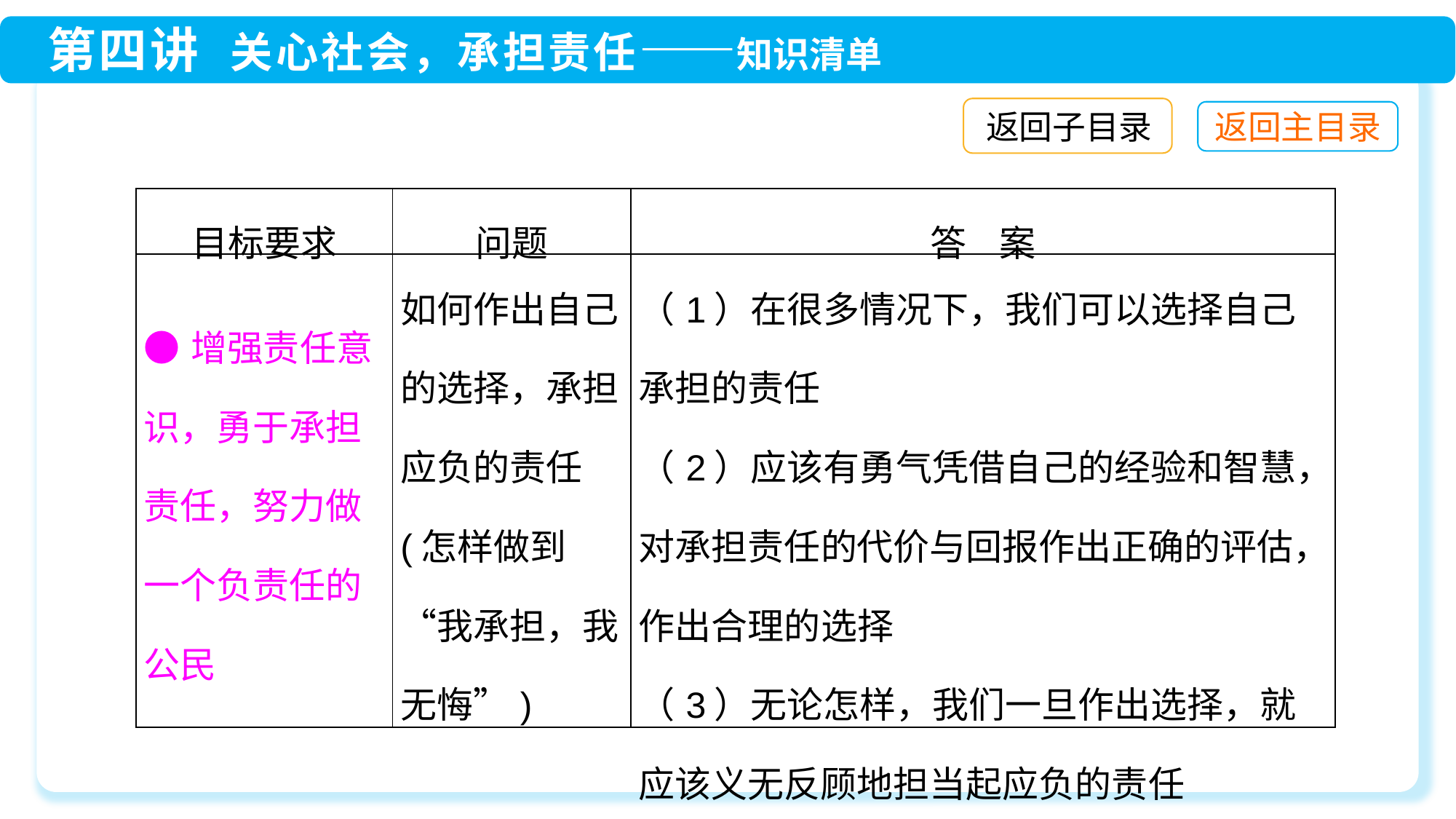

返回子目录
| 目标要求 | 问题 | 答 案 |
| --- | --- | --- |
| ●增强责任意识，勇于承担责任，努力做一个负责任的公民 | 如何作出自己的选择，承担应负的责任(怎样做到“我承担，我无悔”) | （1）在很多情况下，我们可以选择自己承担的责任 （2）应该有勇气凭借自己的经验和智慧，对承担责任的代价与回报作出正确的评估，作出合理的选择 （3）无论怎样，我们一旦作出选择，就应该义无反顾地担当起应负的责任 |